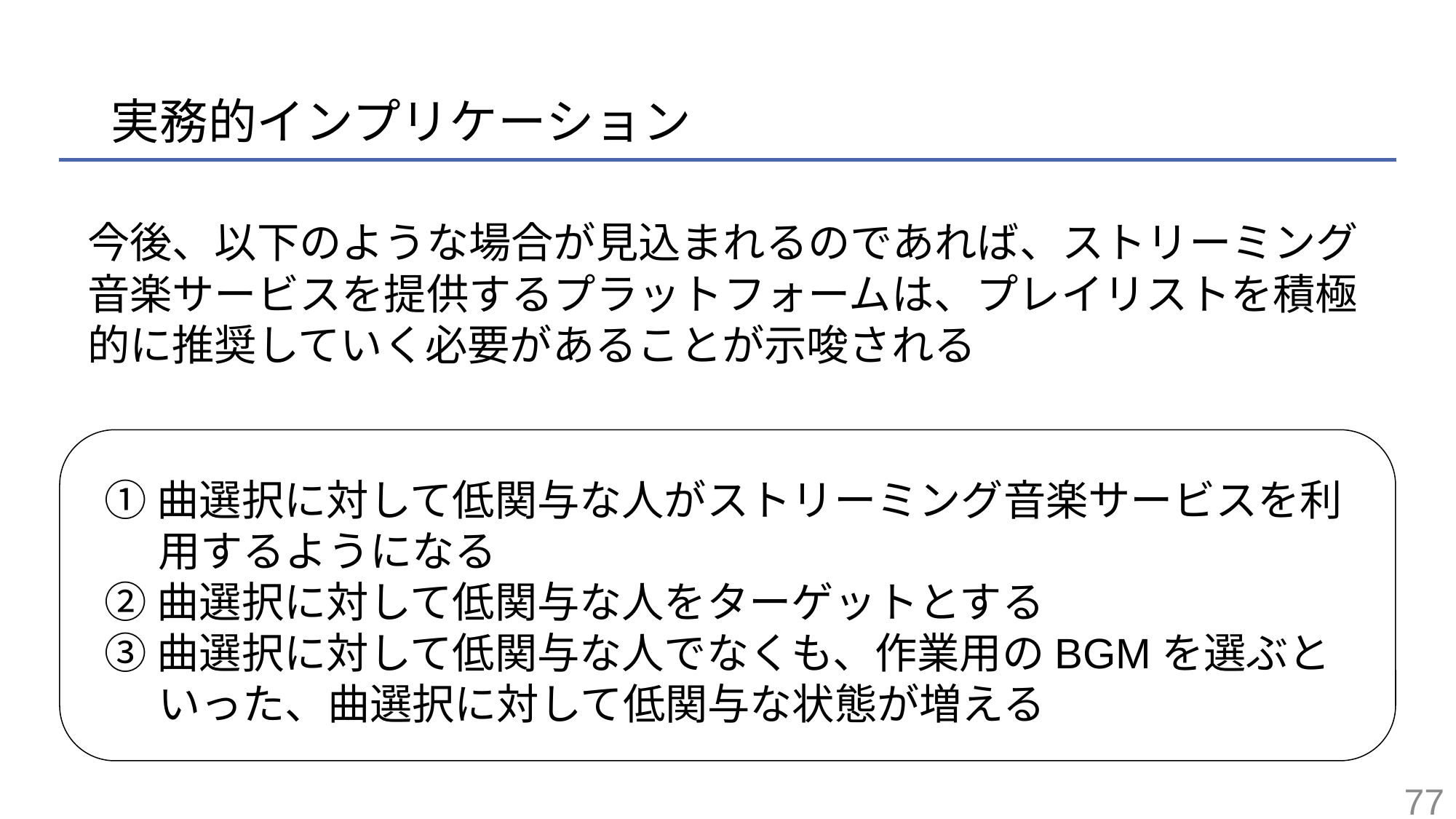

# 実務的インプリケーション
今後、以下のような場合が見込まれるのであれば、ストリーミング音楽サービスを提供するプラットフォームは、プレイリストを積極的に推奨していく必要があることが示唆される

①曲選択に対して低関与な人がストリーミング音楽サービスを利用するようになる
②曲選択に対して低関与な人をターゲットとする
③曲選択に対して低関与な人でなくも、作業用のBGMを選ぶといった、曲選択に対して低関与な状態が増える

77